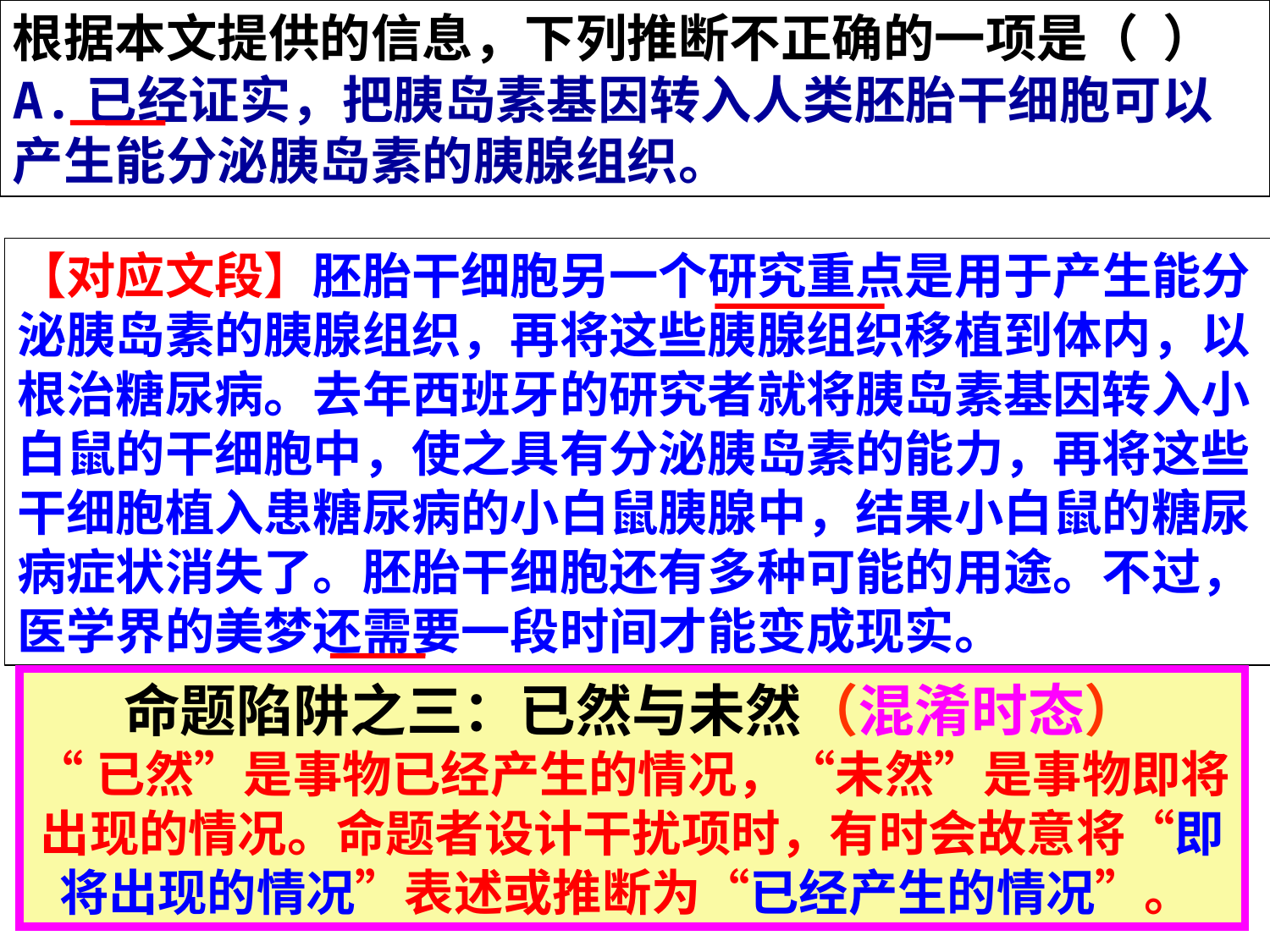

根据本文提供的信息，下列推断不正确的一项是（  ）
A.已经证实，把胰岛素基因转入人类胚胎干细胞可以产生能分泌胰岛素的胰腺组织。

【对应文段】胚胎干细胞另一个研究重点是用于产生能分泌胰岛素的胰腺组织，再将这些胰腺组织移植到体内，以根治糖尿病。去年西班牙的研究者就将胰岛素基因转入小白鼠的干细胞中，使之具有分泌胰岛素的能力，再将这些干细胞植入患糖尿病的小白鼠胰腺中，结果小白鼠的糖尿病症状消失了。胚胎干细胞还有多种可能的用途。不过，医学界的美梦还需要一段时间才能变成现实。

命题陷阱之三：已然与未然（混淆时态）
“已然”是事物已经产生的情况，“未然”是事物即将出现的情况。命题者设计干扰项时，有时会故意将“即将出现的情况”表述或推断为“已经产生的情况”。